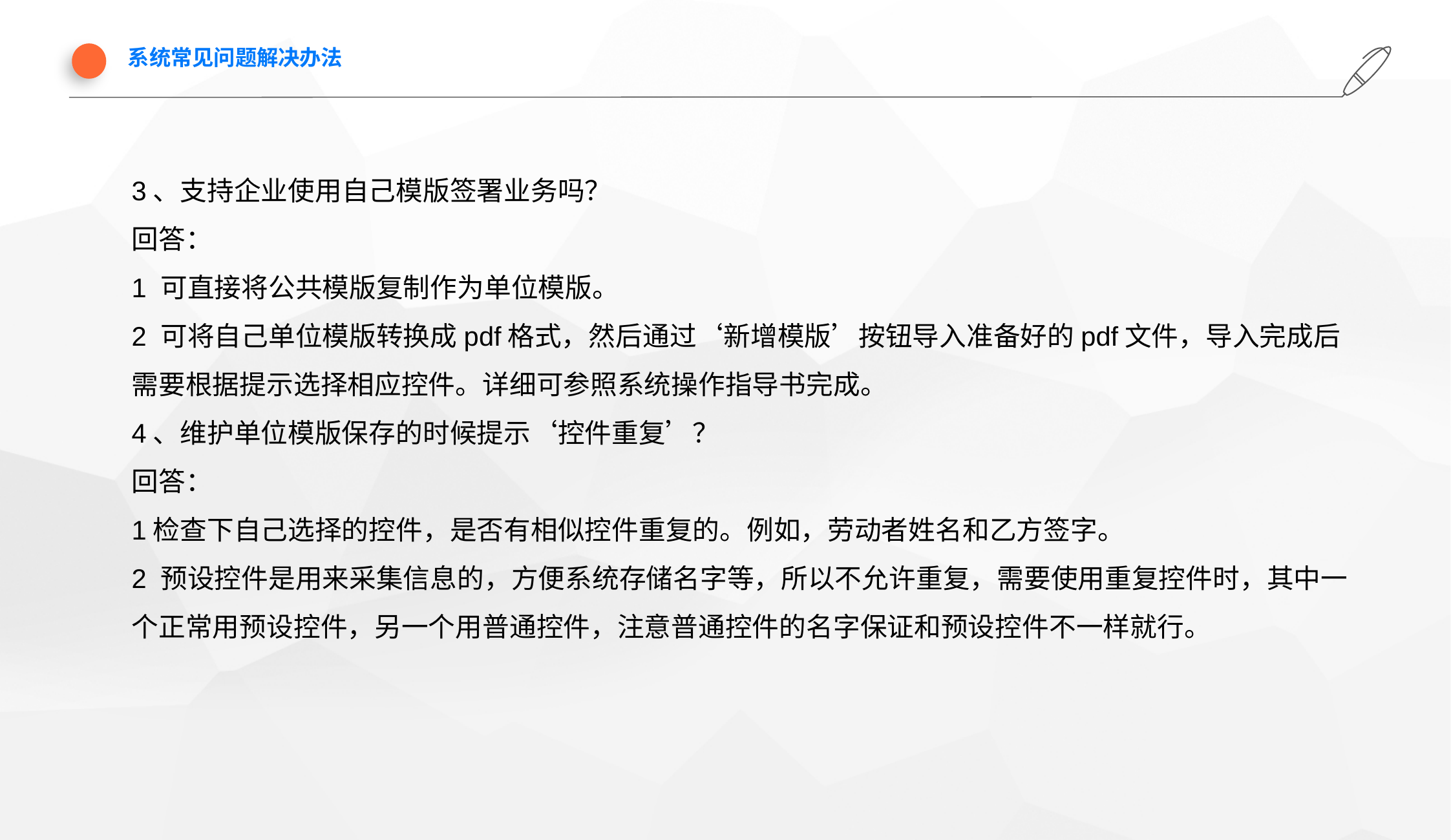

系统常见问题解决办法

3、支持企业使用自己模版签署业务吗？
回答：
1 可直接将公共模版复制作为单位模版。
2 可将自己单位模版转换成pdf格式，然后通过‘新增模版’按钮导入准备好的pdf文件，导入完成后需要根据提示选择相应控件。详细可参照系统操作指导书完成。
4、维护单位模版保存的时候提示‘控件重复’？
回答：
1检查下自己选择的控件，是否有相似控件重复的。例如，劳动者姓名和乙方签字。
2 预设控件是用来采集信息的，方便系统存储名字等，所以不允许重复，需要使用重复控件时，其中一个正常用预设控件，另一个用普通控件，注意普通控件的名字保证和预设控件不一样就行。